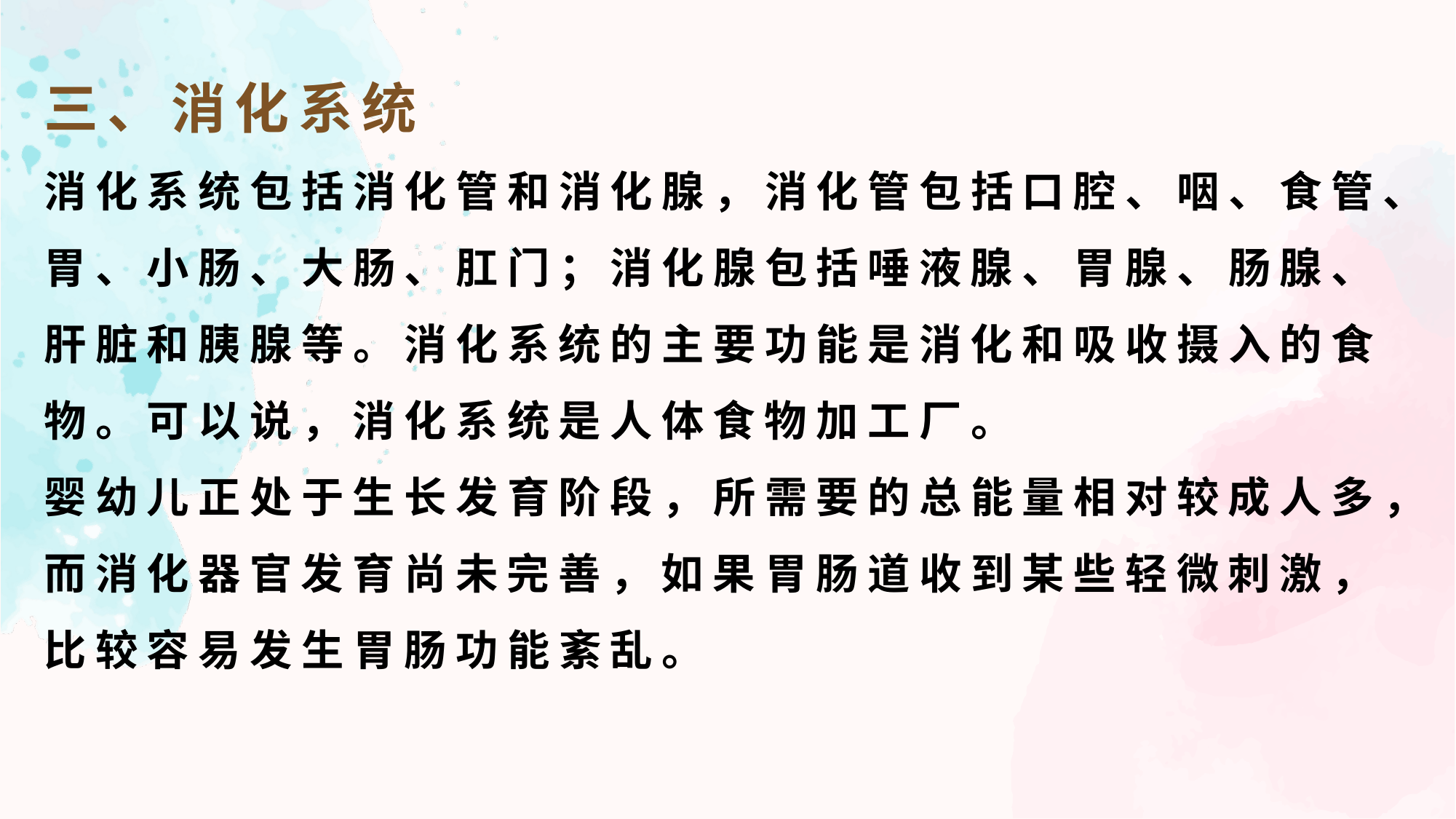

三、消化系统
消化系统包括消化管和消化腺，消化管包括口腔、咽、食管、胃、小肠、大肠、肛门；消化腺包括唾液腺、胃腺、肠腺、肝脏和胰腺等。消化系统的主要功能是消化和吸收摄入的食物。可以说，消化系统是人体食物加工厂。
婴幼儿正处于生长发育阶段，所需要的总能量相对较成人多，而消化器官发育尚未完善，如果胃肠道收到某些轻微刺激，比较容易发生胃肠功能紊乱。